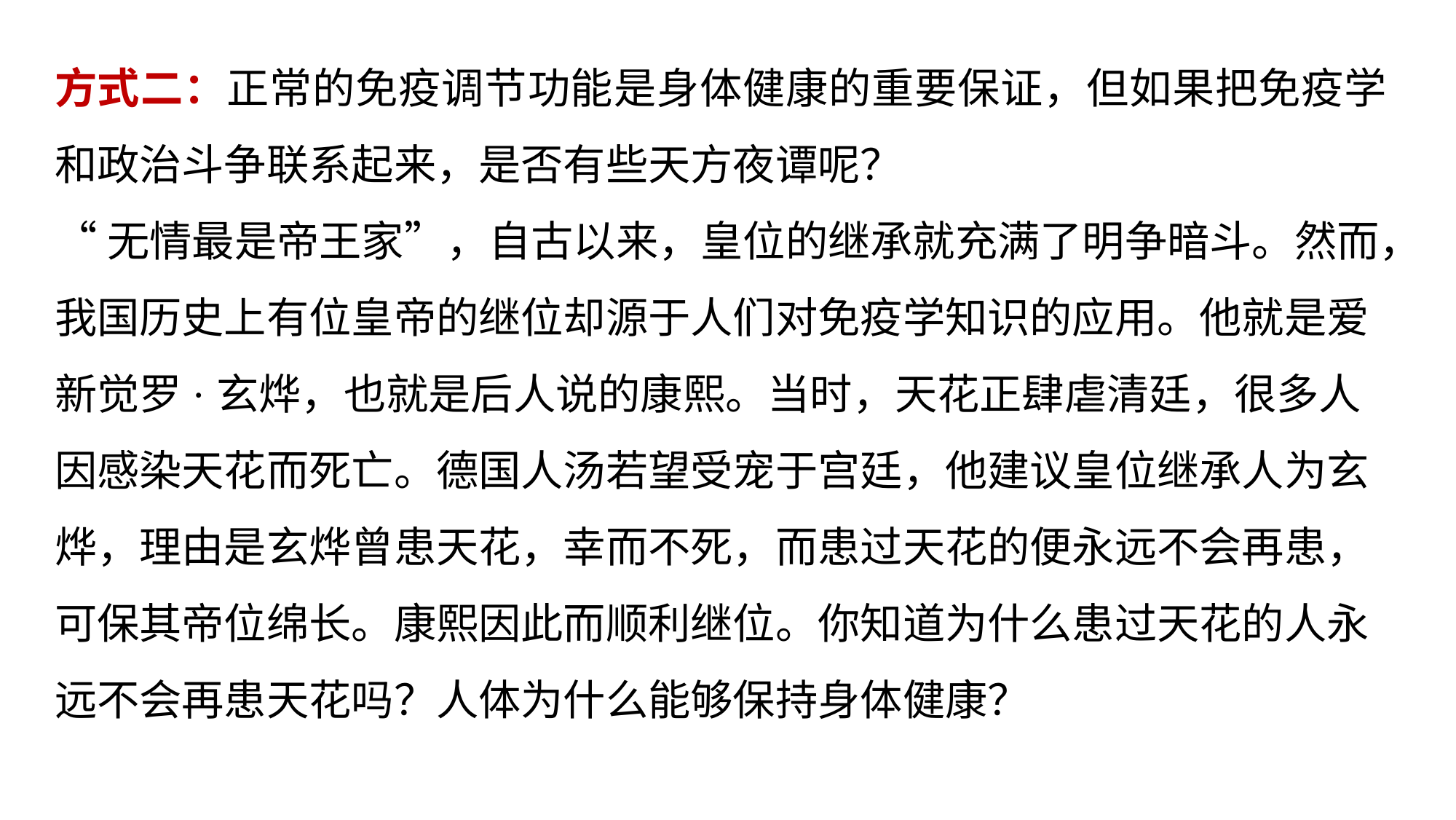

方式二：正常的免疫调节功能是身体健康的重要保证，但如果把免疫学和政治斗争联系起来，是否有些天方夜谭呢？
“无情最是帝王家”，自古以来，皇位的继承就充满了明争暗斗。然而，我国历史上有位皇帝的继位却源于人们对免疫学知识的应用。他就是爱新觉罗·玄烨，也就是后人说的康熙。当时，天花正肆虐清廷，很多人因感染天花而死亡。德国人汤若望受宠于宫廷，他建议皇位继承人为玄烨，理由是玄烨曾患天花，幸而不死，而患过天花的便永远不会再患，可保其帝位绵长。康熙因此而顺利继位。你知道为什么患过天花的人永远不会再患天花吗？人体为什么能够保持身体健康？